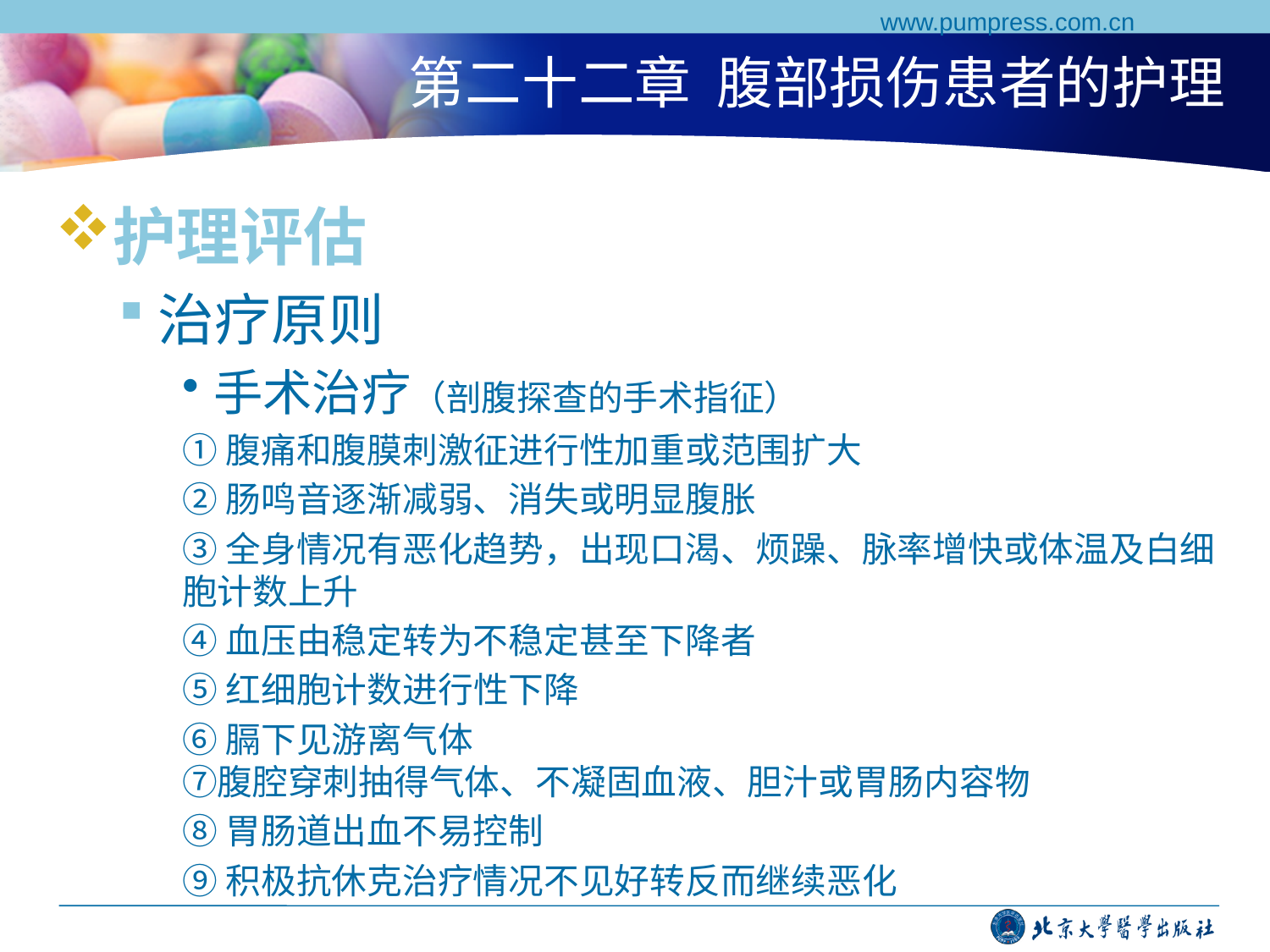

www.pumpress.com.cn
# 第二十二章  腹部损伤患者的护理
护理评估
治疗原则
手术治疗（剖腹探查的手术指征）
①腹痛和腹膜刺激征进行性加重或范围扩大
②肠鸣音逐渐减弱、消失或明显腹胀
③全身情况有恶化趋势，出现口渴、烦躁、脉率增快或体温及白细胞计数上升
④血压由稳定转为不稳定甚至下降者
⑤红细胞计数进行性下降
⑥膈下见游离气体
⑦腹腔穿刺抽得气体、不凝固血液、胆汁或胃肠内容物
⑧胃肠道出血不易控制
⑨积极抗休克治疗情况不见好转反而继续恶化